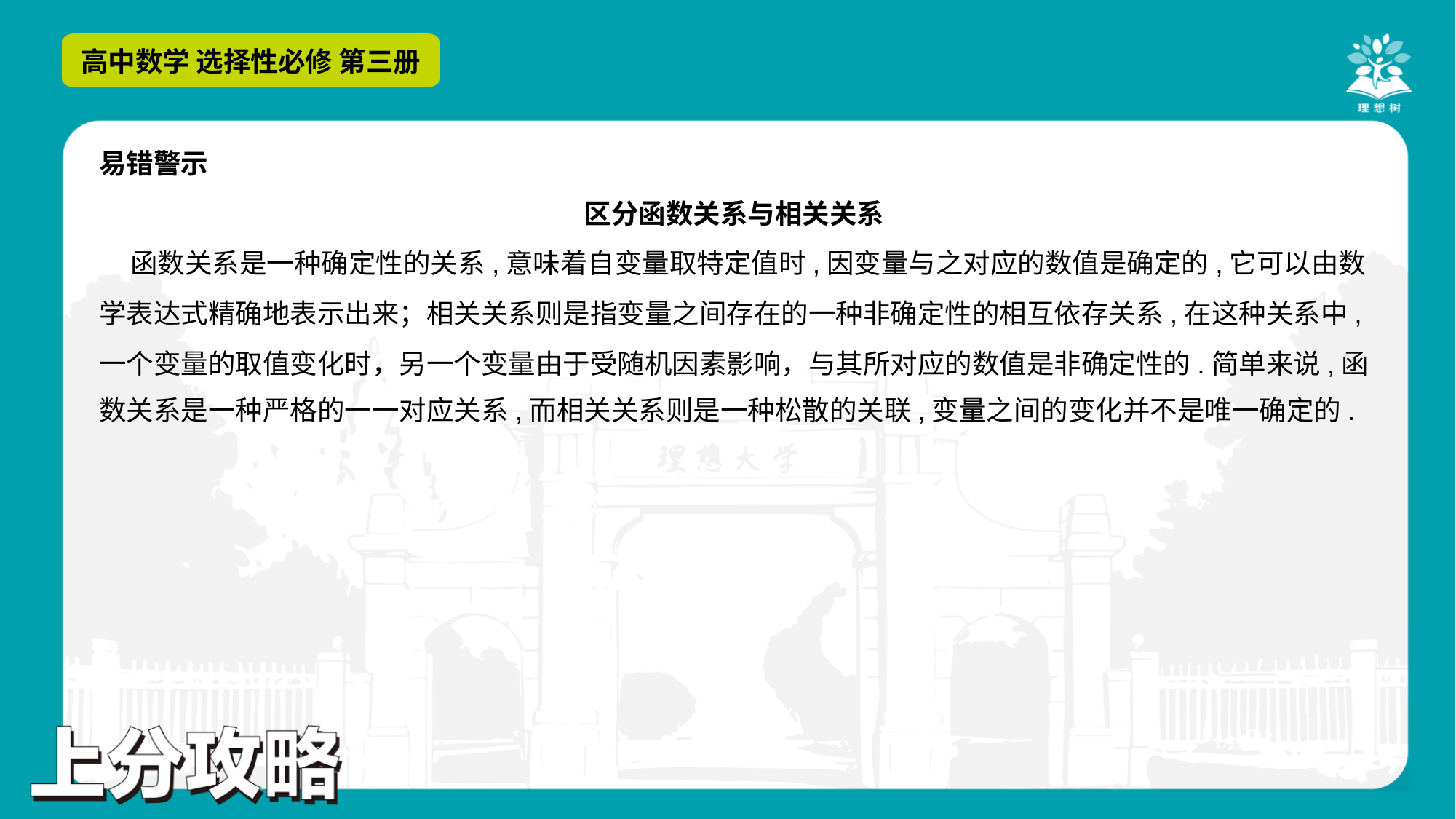

易错警示
区分函数关系与相关关系
    函数关系是一种确定性的关系,意味着自变量取特定值时,因变量与之对应的数值是确定的,它可以由数
学表达式精确地表示出来；相关关系则是指变量之间存在的一种非确定性的相互依存关系,在这种关系中,
一个变量的取值变化时，另一个变量由于受随机因素影响，与其所对应的数值是非确定性的.简单来说,函
数关系是一种严格的一一对应关系,而相关关系则是一种松散的关联,变量之间的变化并不是唯一确定的.